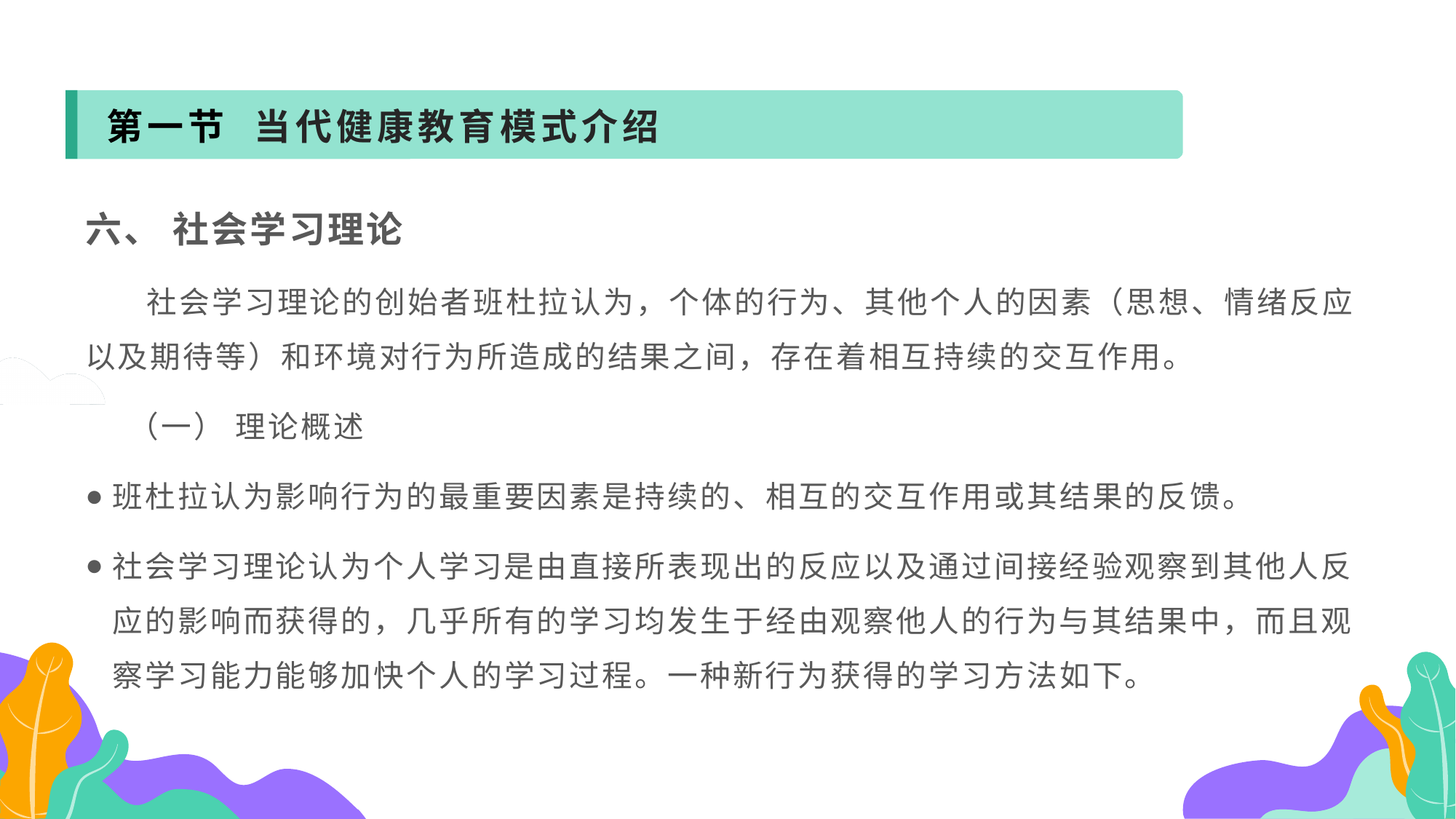

第一节  当代健康教育模式介绍
六、 社会学习理论
      社会学习理论的创始者班杜拉认为，个体的行为、其他个人的因素（思想、情绪反应以及期待等）和环境对行为所造成的结果之间，存在着相互持续的交互作用。
    （一） 理论概述
班杜拉认为影响行为的最重要因素是持续的、相互的交互作用或其结果的反馈。
社会学习理论认为个人学习是由直接所表现出的反应以及通过间接经验观察到其他人反应的影响而获得的，几乎所有的学习均发生于经由观察他人的行为与其结果中，而且观察学习能力能够加快个人的学习过程。一种新行为获得的学习方法如下。